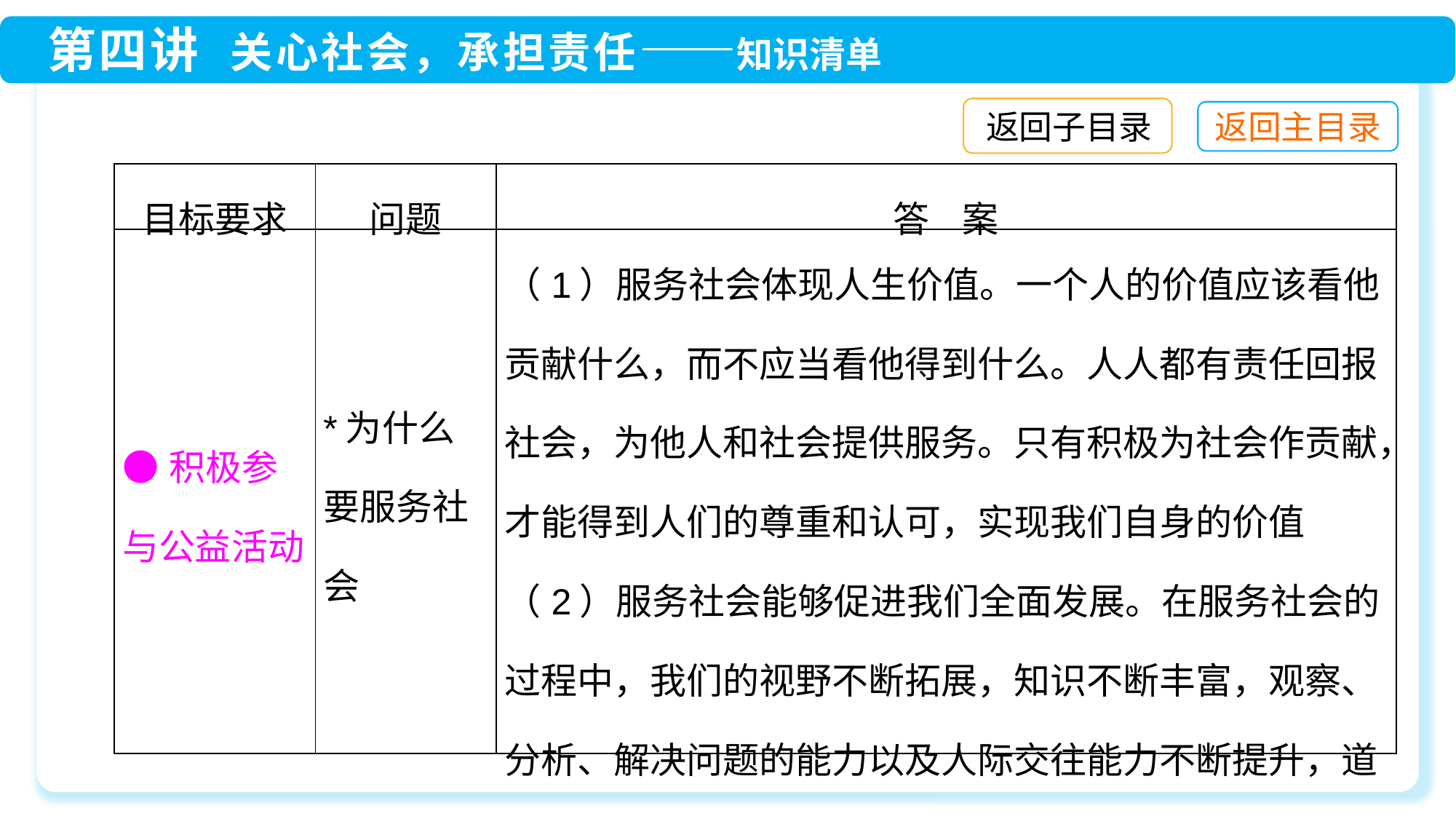

返回子目录
| 目标要求 | 问题 | 答 案 |
| --- | --- | --- |
| ●积极参与公益活动 | \*为什么要服务社会 | （1）服务社会体现人生价值。一个人的价值应该看他贡献什么，而不应当看他得到什么。人人都有责任回报社会，为他人和社会提供服务。只有积极为社会作贡献，才能得到人们的尊重和认可，实现我们自身的价值 （2）服务社会能够促进我们全面发展。在服务社会的过程中，我们的视野不断拓展，知识不断丰富，观察、分析、解决问题的能力以及人际交往能力不断提升，道德境界不断提高 |